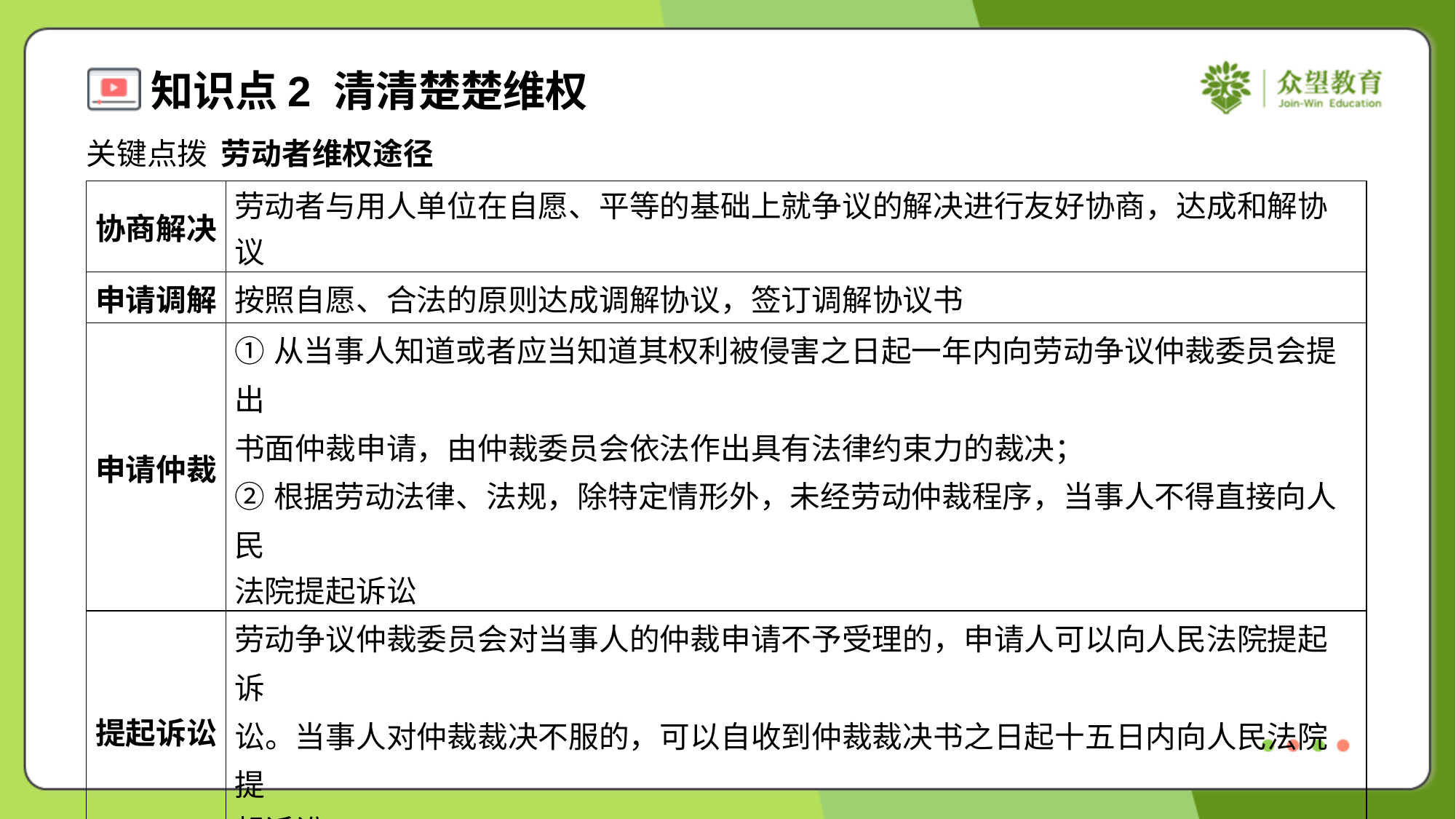

关键点拨  劳动者维权途径
| 协商解决 | 劳动者与用人单位在自愿、平等的基础上就争议的解决进行友好协商，达成和解协议 |
| --- | --- |
| 申请调解 | 按照自愿、合法的原则达成调解协议，签订调解协议书 |
| 申请仲裁 | ①从当事人知道或者应当知道其权利被侵害之日起一年内向劳动争议仲裁委员会提出 书面仲裁申请，由仲裁委员会依法作出具有法律约束力的裁决； ②根据劳动法律、法规，除特定情形外，未经劳动仲裁程序，当事人不得直接向人民 法院提起诉讼 |
| 提起诉讼 | 劳动争议仲裁委员会对当事人的仲裁申请不予受理的，申请人可以向人民法院提起诉 讼。当事人对仲裁裁决不服的，可以自收到仲裁裁决书之日起十五日内向人民法院提 起诉讼 |